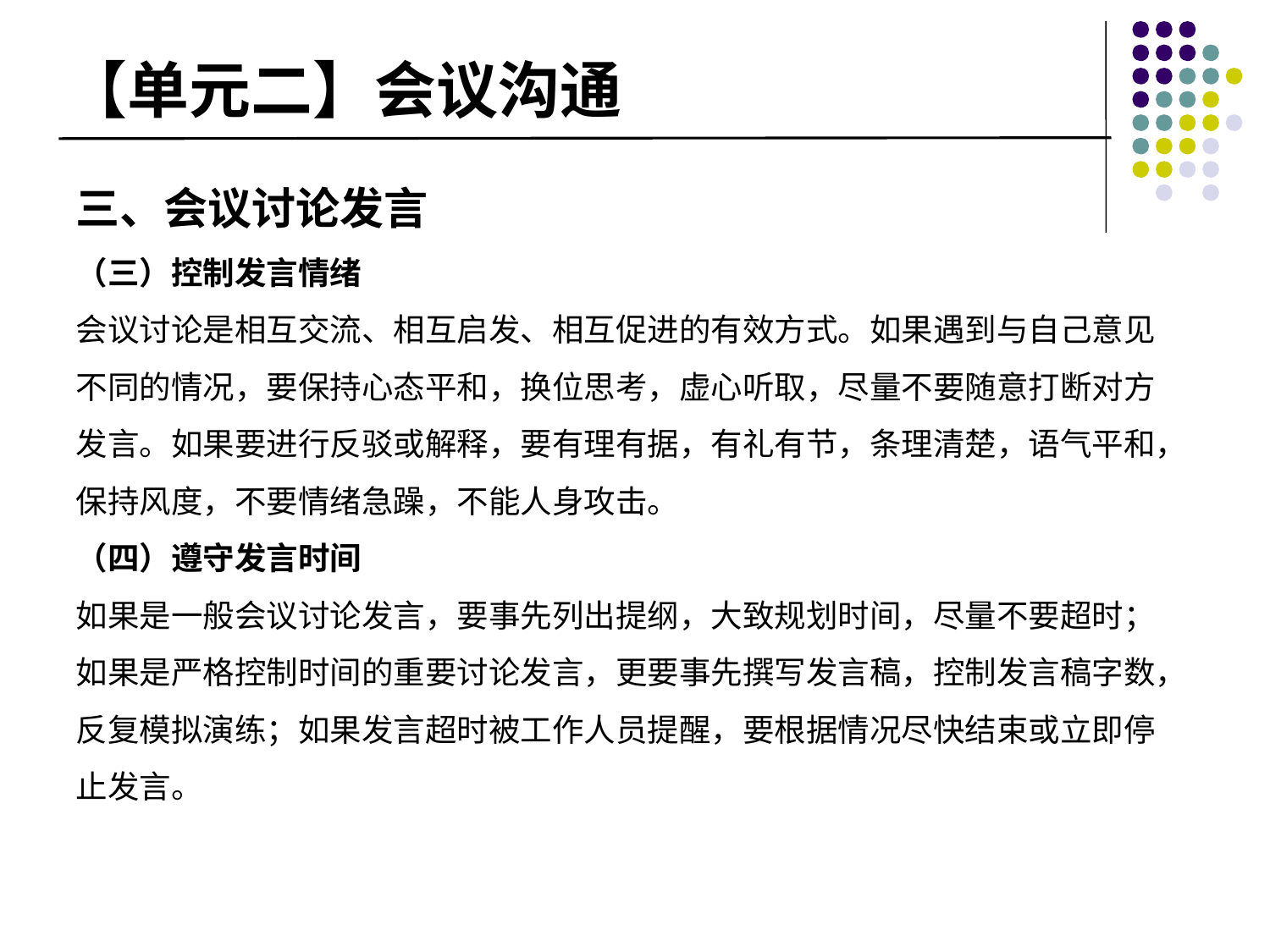

# 【单元二】会议沟通
三、会议讨论发言
（三）控制发言情绪
会议讨论是相互交流、相互启发、相互促进的有效方式。如果遇到与自己意见不同的情况，要保持心态平和，换位思考，虚心听取，尽量不要随意打断对方发言。如果要进行反驳或解释，要有理有据，有礼有节，条理清楚，语气平和，保持风度，不要情绪急躁，不能人身攻击。
（四）遵守发言时间
如果是一般会议讨论发言，要事先列出提纲，大致规划时间，尽量不要超时；如果是严格控制时间的重要讨论发言，更要事先撰写发言稿，控制发言稿字数，反复模拟演练；如果发言超时被工作人员提醒，要根据情况尽快结束或立即停止发言。